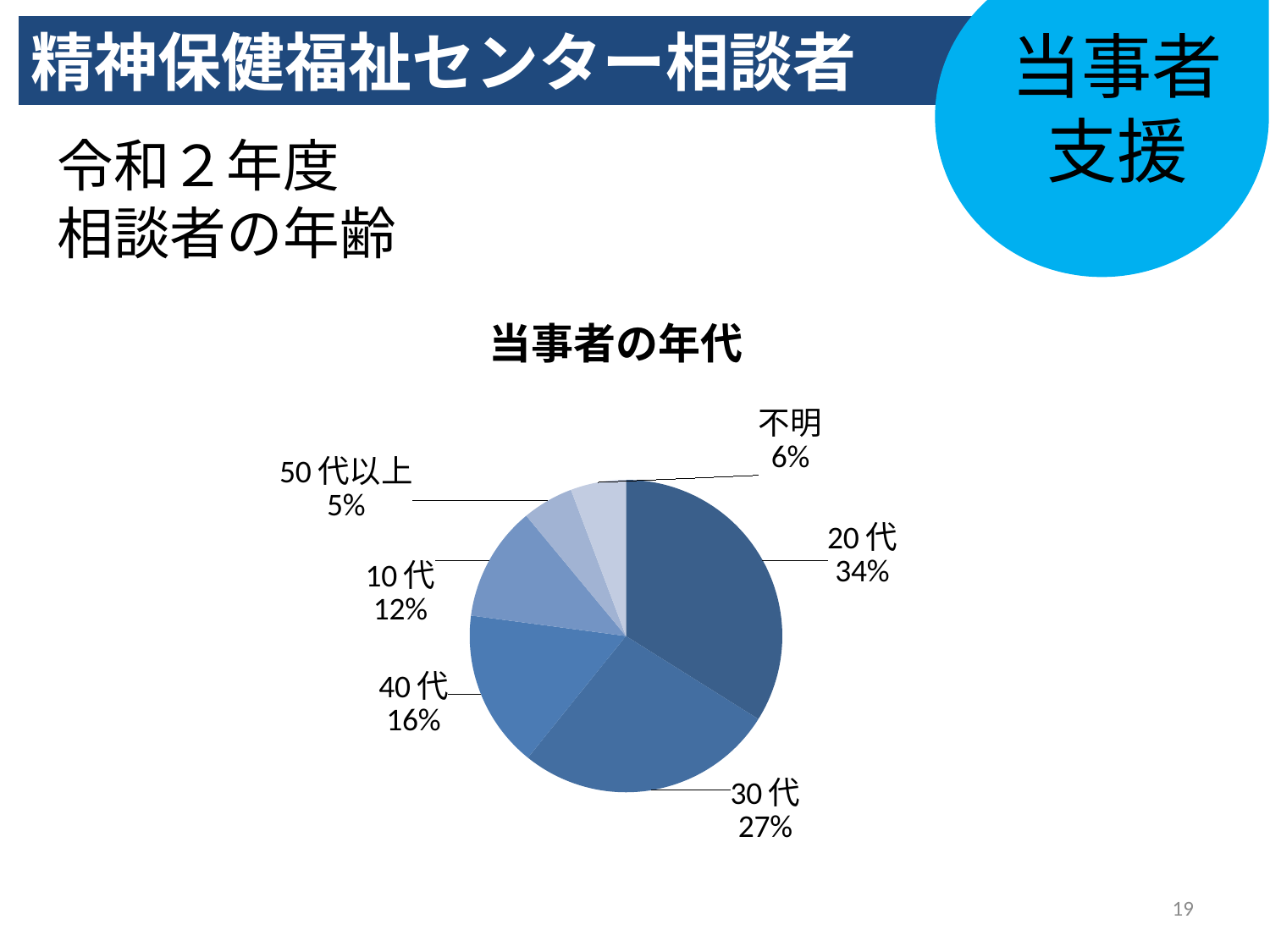

精神保健福祉センター相談者
当事者
支援
#
令和２年度
相談者の年齢

### Chart

| Category |
|---|

### Chart: 当事者の年代

| Category | 件数 | ％ |
|---|---|---|
| 20代 | 77.0 | 0.3392070484581498 |
| 30代 | 61.0 | 0.2687224669603524 |
| 40代 | 37.0 | 0.16299559471365638 |
| 10代 | 27.0 | 0.11894273127753303 |
| 50代以上 | 12.0 | 0.05286343612334802 |
| 不明 | 13.0 | 0.05726872246696035 |
19